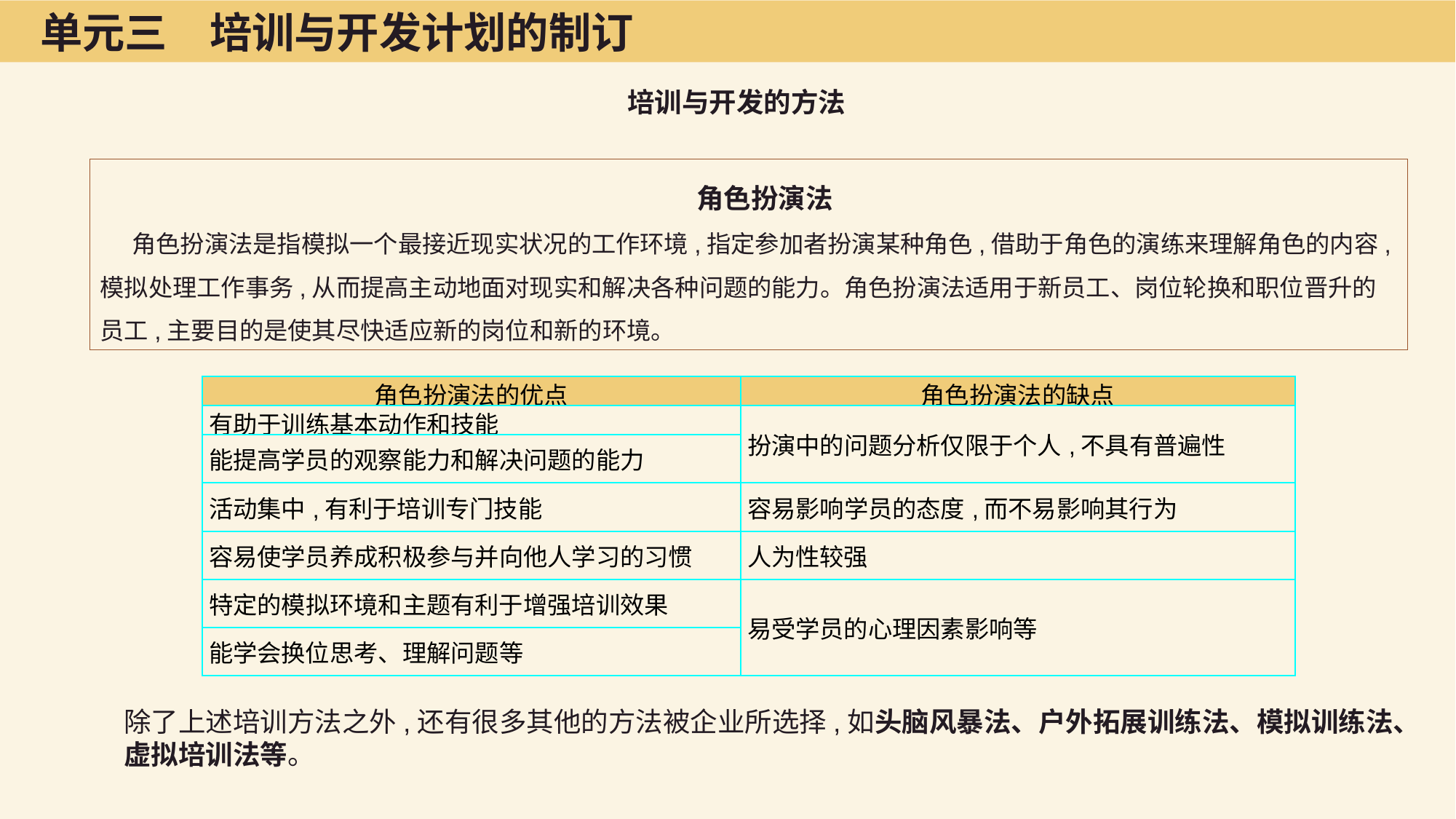

单元三　培训与开发计划的制订
培训与开发的方法
角色扮演法
角色扮演法是指模拟一个最接近现实状况的工作环境,指定参加者扮演某种角色,借助于角色的演练来理解角色的内容,模拟处理工作事务,从而提高主动地面对现实和解决各种问题的能力。角色扮演法适用于新员工、岗位轮换和职位晋升的员工,主要目的是使其尽快适应新的岗位和新的环境。
| 角色扮演法的优点 | 角色扮演法的缺点 |
| --- | --- |
| 有助于训练基本动作和技能 | 扮演中的问题分析仅限于个人,不具有普遍性 |
| 能提高学员的观察能力和解决问题的能力 |  |
| 活动集中,有利于培训专门技能 | 容易影响学员的态度,而不易影响其行为 |
| 容易使学员养成积极参与并向他人学习的习惯 | 人为性较强 |
| 特定的模拟环境和主题有利于增强培训效果 | 易受学员的心理因素影响等 |
| 能学会换位思考、理解问题等 |  |
除了上述培训方法之外,还有很多其他的方法被企业所选择,如头脑风暴法、户外拓展训练法、模拟训练法、虚拟培训法等。